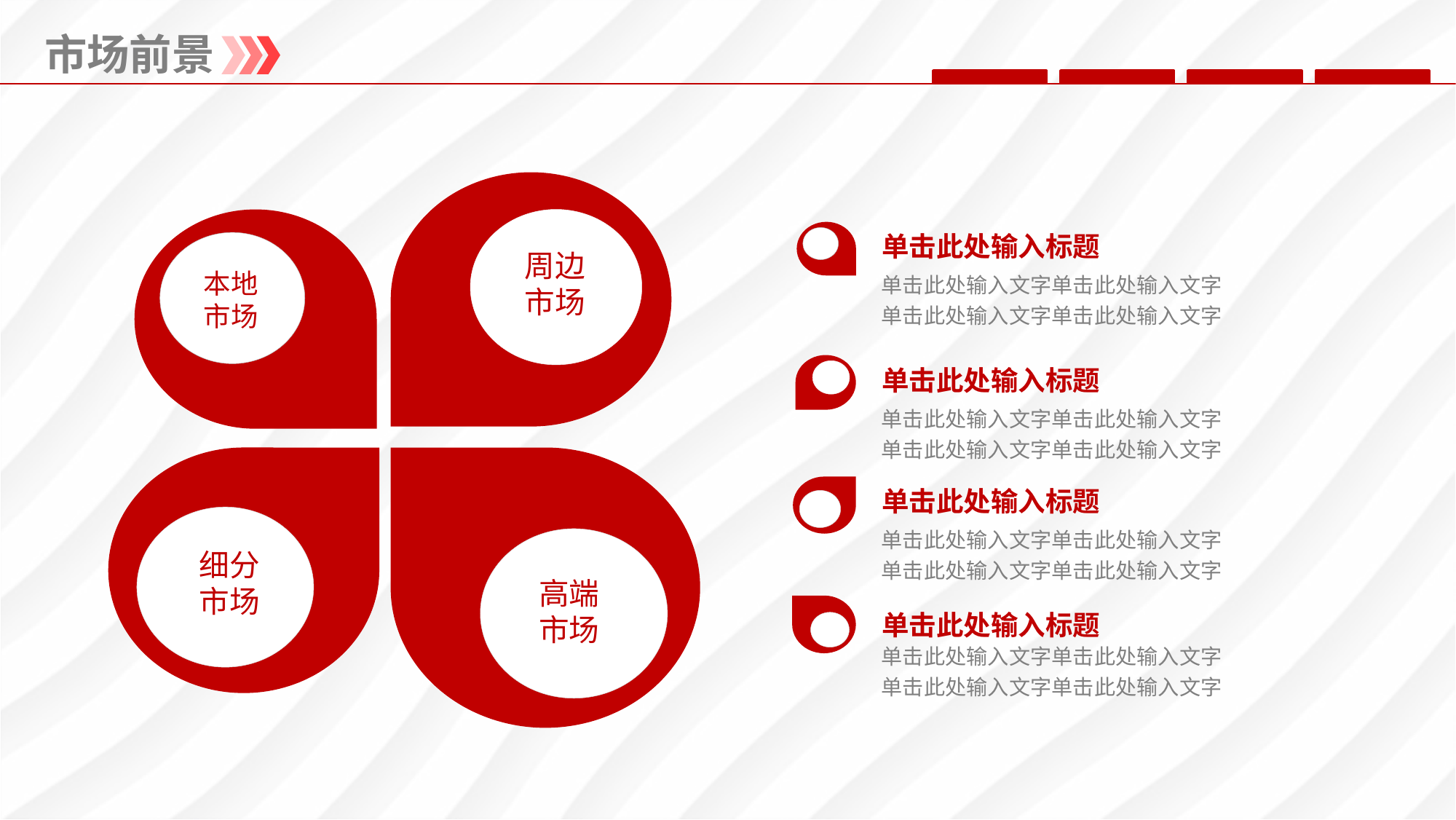

市场前景

周边
市场

本地
市场
单击此处输入标题

单击此处输入文字单击此处输入文字
单击此处输入文字单击此处输入文字

单击此处输入标题

单击此处输入文字单击此处输入文字
单击此处输入文字单击此处输入文字

高端
市场

细分
市场
单击此处输入标题

单击此处输入文字单击此处输入文字
单击此处输入文字单击此处输入文字

单击此处输入标题
单击此处输入文字单击此处输入文字
单击此处输入文字单击此处输入文字